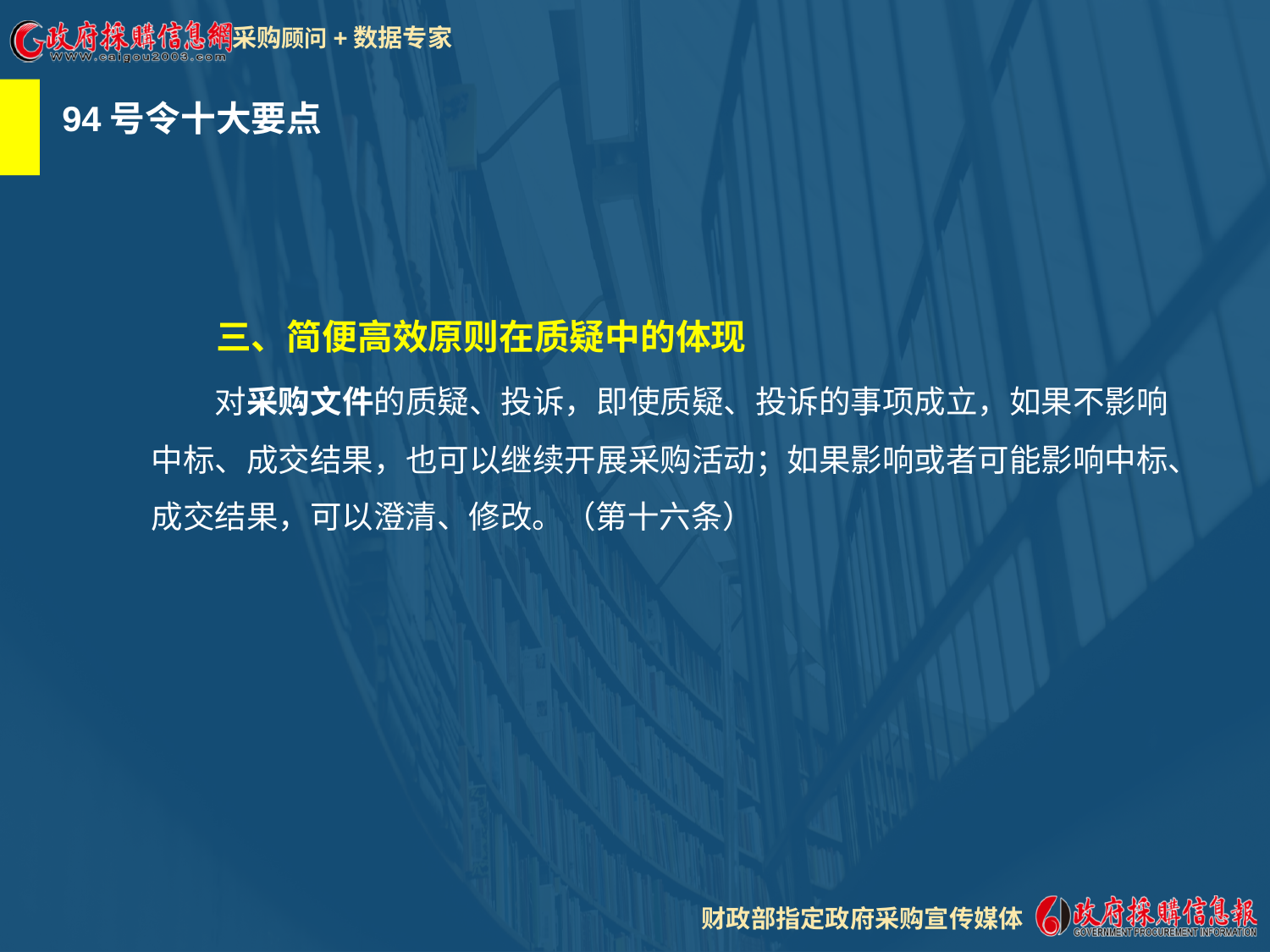

94号令十大要点
       三、简便高效原则在质疑中的体现
       对采购文件的质疑、投诉，即使质疑、投诉的事项成立，如果不影响中标、成交结果，也可以继续开展采购活动；如果影响或者可能影响中标、成交结果，可以澄清、修改。（第十六条）